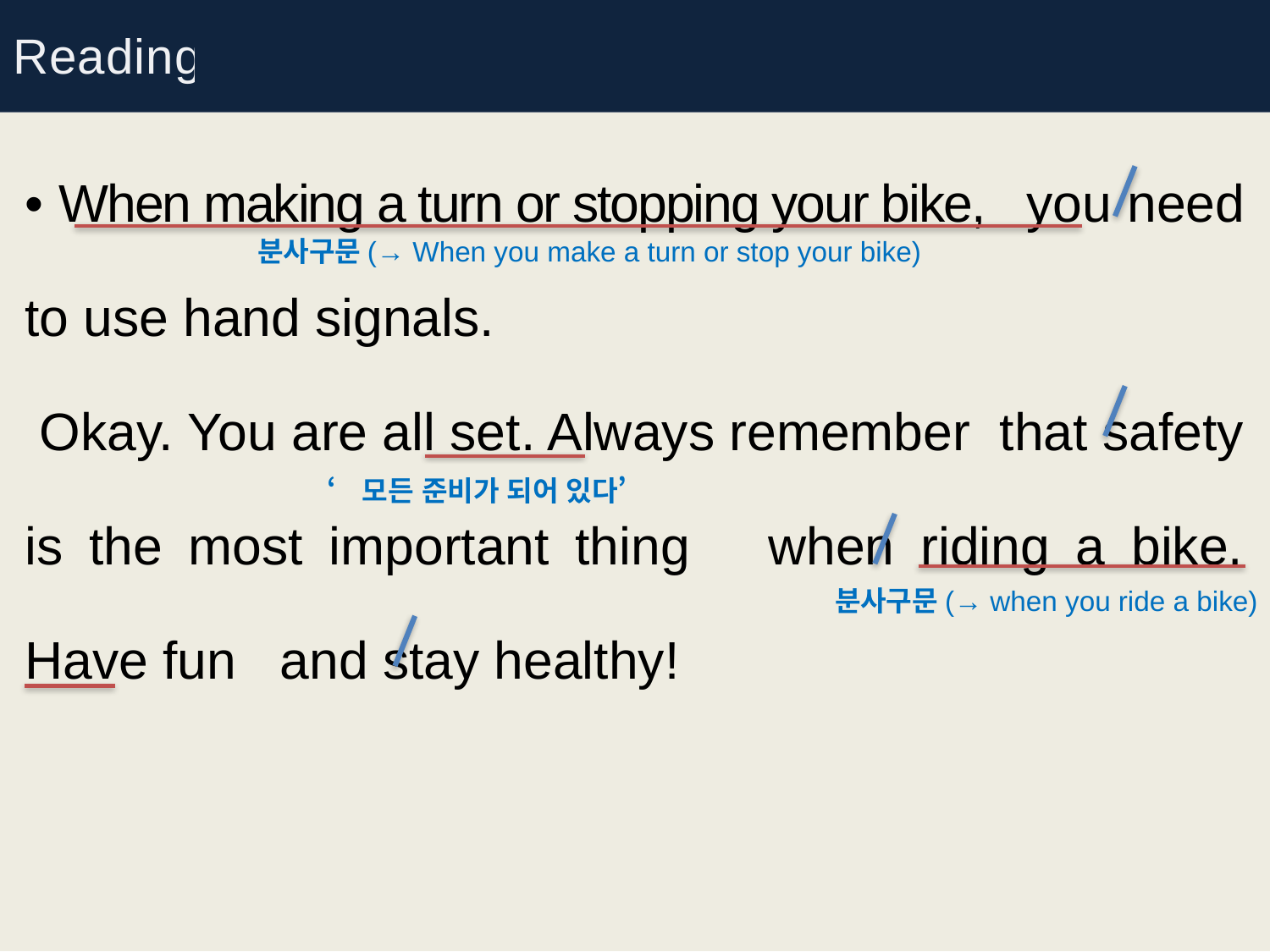

Reading
• When making a turn or stopping your bike,   you need to use hand signals.
 Okay. You are all set. Always remember  that safety is the most important thing   when riding a bike. Have fun   and stay healthy!

분사구문(→ When you make a turn or stop your bike)
‘모든 준비가 되어 있다’
분사구문(→ when you ride a bike)